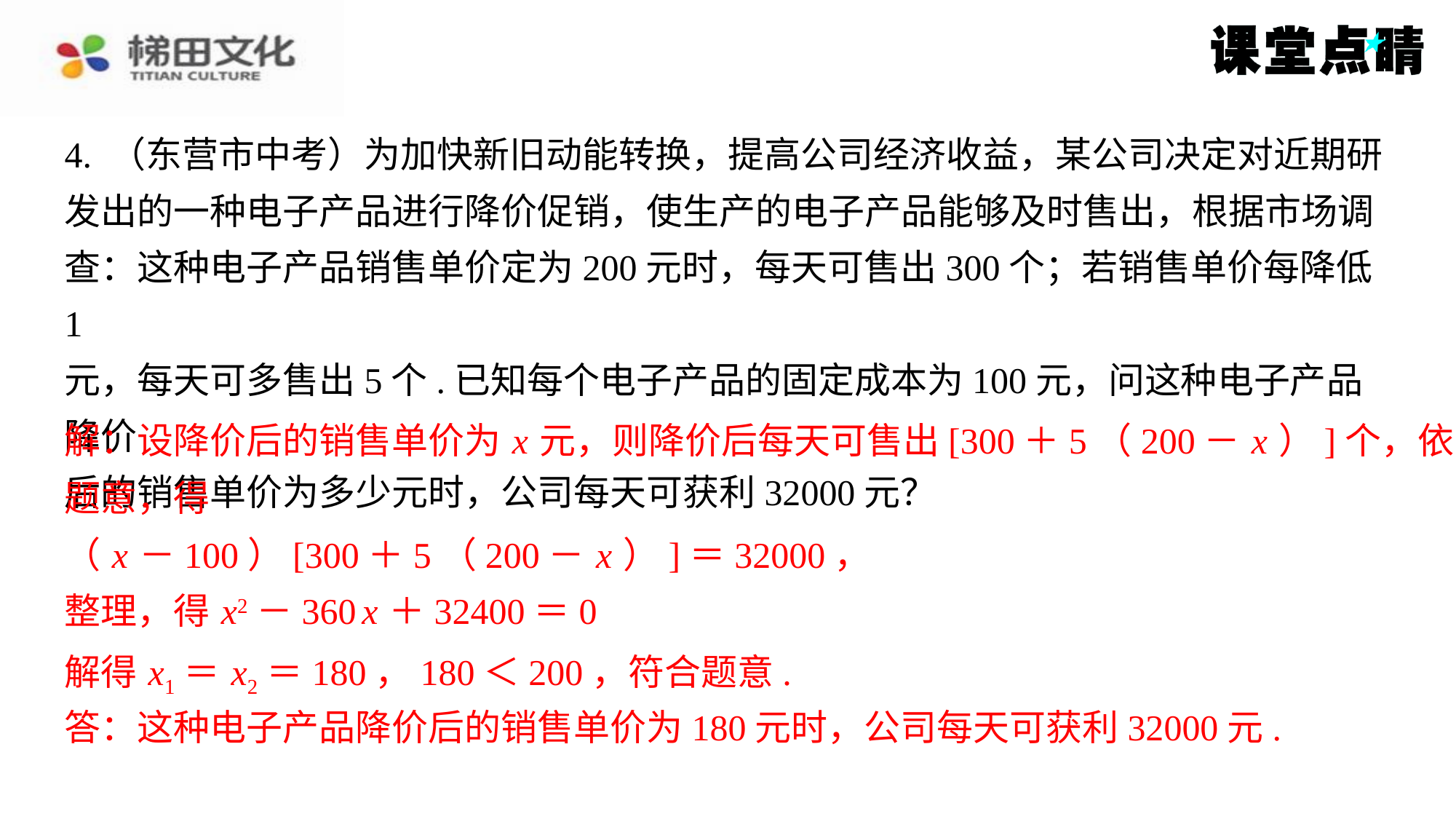

4. （东营市中考）为加快新旧动能转换，提高公司经济收益，某公司决定对近期研
发出的一种电子产品进行降价促销，使生产的电子产品能够及时售出，根据市场调
查：这种电子产品销售单价定为200元时，每天可售出300个；若销售单价每降低1
元，每天可多售出5个.已知每个电子产品的固定成本为100元，问这种电子产品降价
后的销售单价为多少元时，公司每天可获利32000元？
解：设降价后的销售单价为 x 元，则降价后每天可售出[300＋5（200－ x ）]个，依
解：设降价后的销售单价为 x 元，则降价后每天可售出[300＋5（200－ x ）]个，依
题意，得
（ x －100）[300＋5（200－ x ）]＝32000，
整理，得 x2－360 x ＋32400＝0
题意，得
（ x －100）[300＋5（200－ x ）]＝32000，
整理，得 x2－360 x ＋32400＝0
解得 x1＝ x2＝180，180＜200，符合题意.
解得 x1＝ x2＝180，180＜200，符合题意.
答：这种电子产品降价后的销售单价为180元时，公司每天可获利32000元.
答：这种电子产品降价后的销售单价为180元时，公司每天可获利32000元.